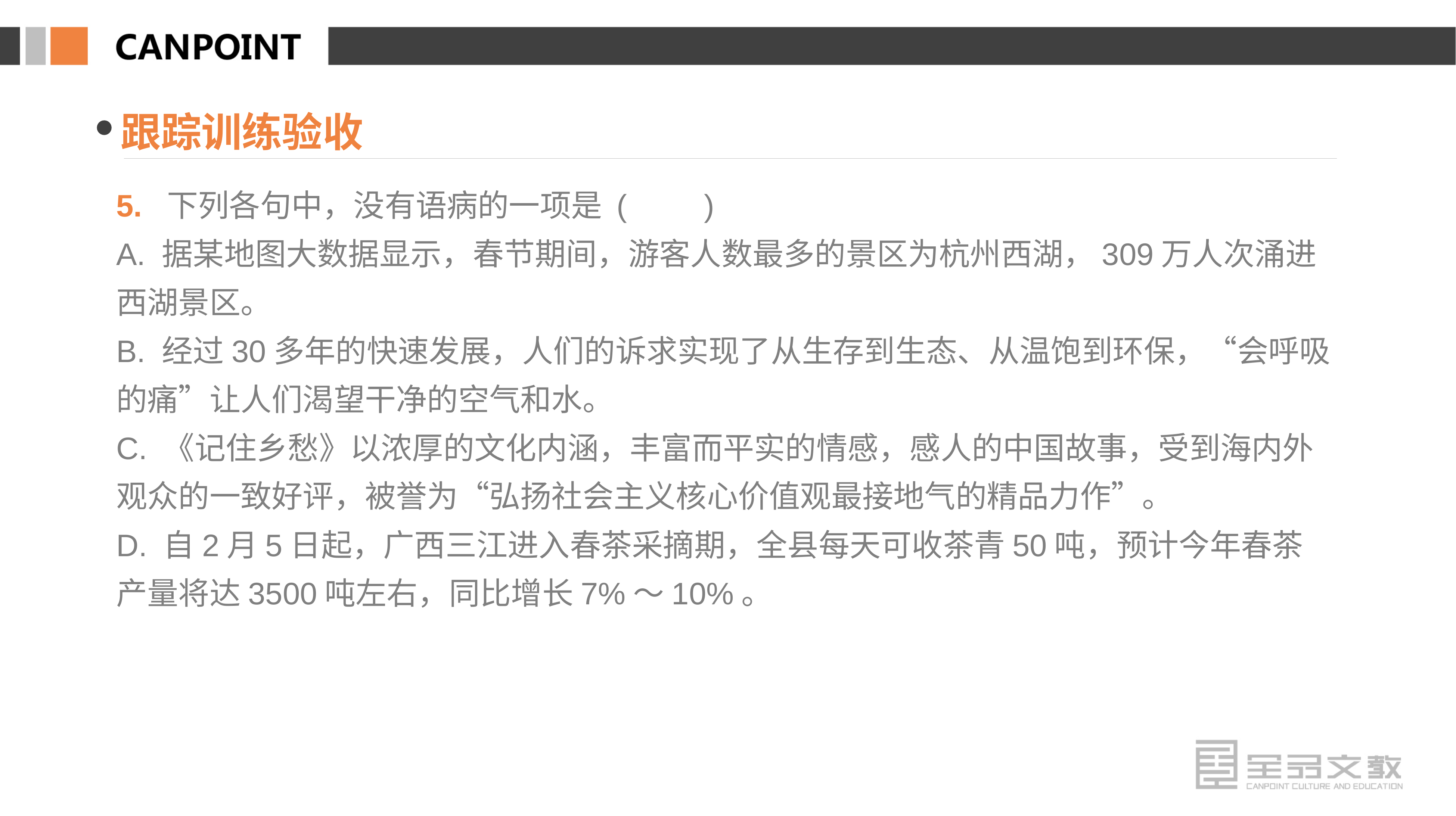

跟踪训练验收

5.  下列各句中，没有语病的一项是 (　　)
A. 据某地图大数据显示，春节期间，游客人数最多的景区为杭州西湖，309万人次涌进西湖景区。
B. 经过30多年的快速发展，人们的诉求实现了从生存到生态、从温饱到环保，“会呼吸的痛”让人们渴望干净的空气和水。
C. 《记住乡愁》以浓厚的文化内涵，丰富而平实的情感，感人的中国故事，受到海内外观众的一致好评，被誉为“弘扬社会主义核心价值观最接地气的精品力作”。
D. 自2月5日起，广西三江进入春茶采摘期，全县每天可收茶青50吨，预计今年春茶产量将达3500吨左右，同比增长7%～10%。